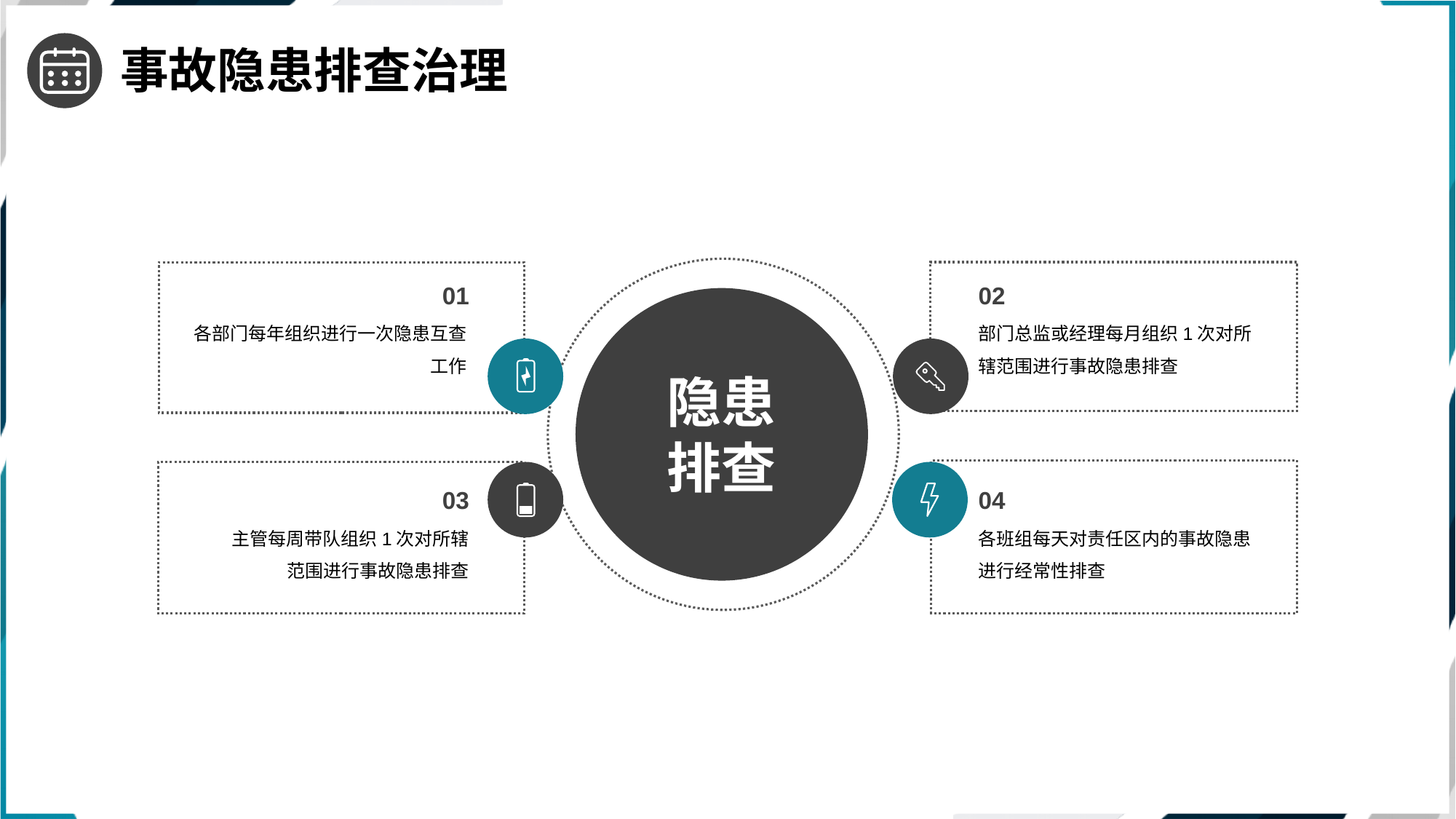

事故隐患排查治理

01
02

各部门每年组织进行一次隐患互查工作
部门总监或经理每月组织1次对所辖范围进行事故隐患排查

隐患
排查

03
04

主管每周带队组织1次对所辖范围进行事故隐患排查
各班组每天对责任区内的事故隐患进行经常性排查